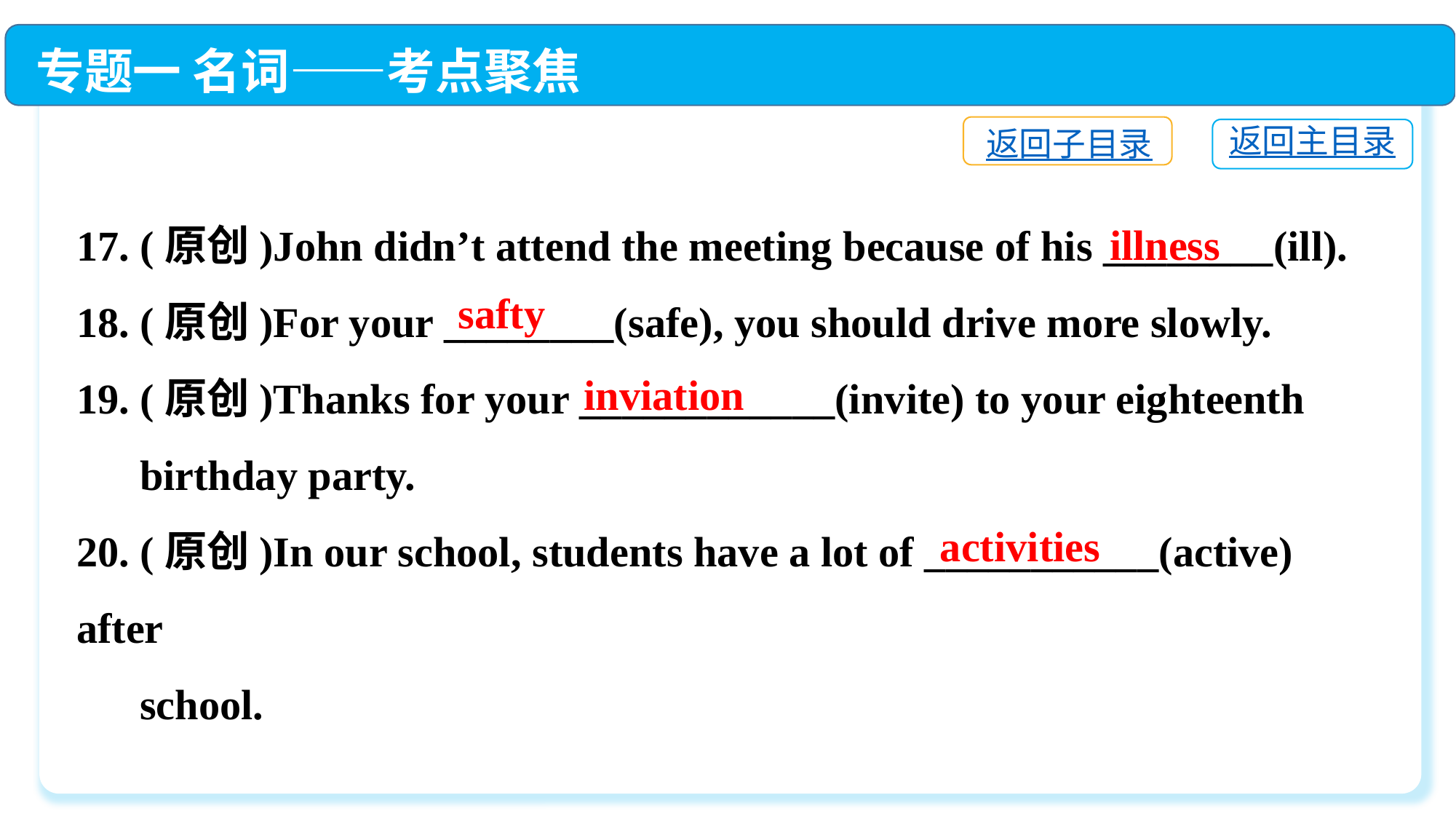

专题一 名词——考点聚焦

返回子目录
返回主目录
17. (原创)John didn’t attend the meeting because of his ________(ill).
18. (原创)For your ________(safe), you should drive more slowly.
19. (原创)Thanks for your ____________(invite) to your eighteenth
      birthday party.
20. (原创)In our school, students have a lot of ___________(active) after
      school.
illness

safty
inviation
activities